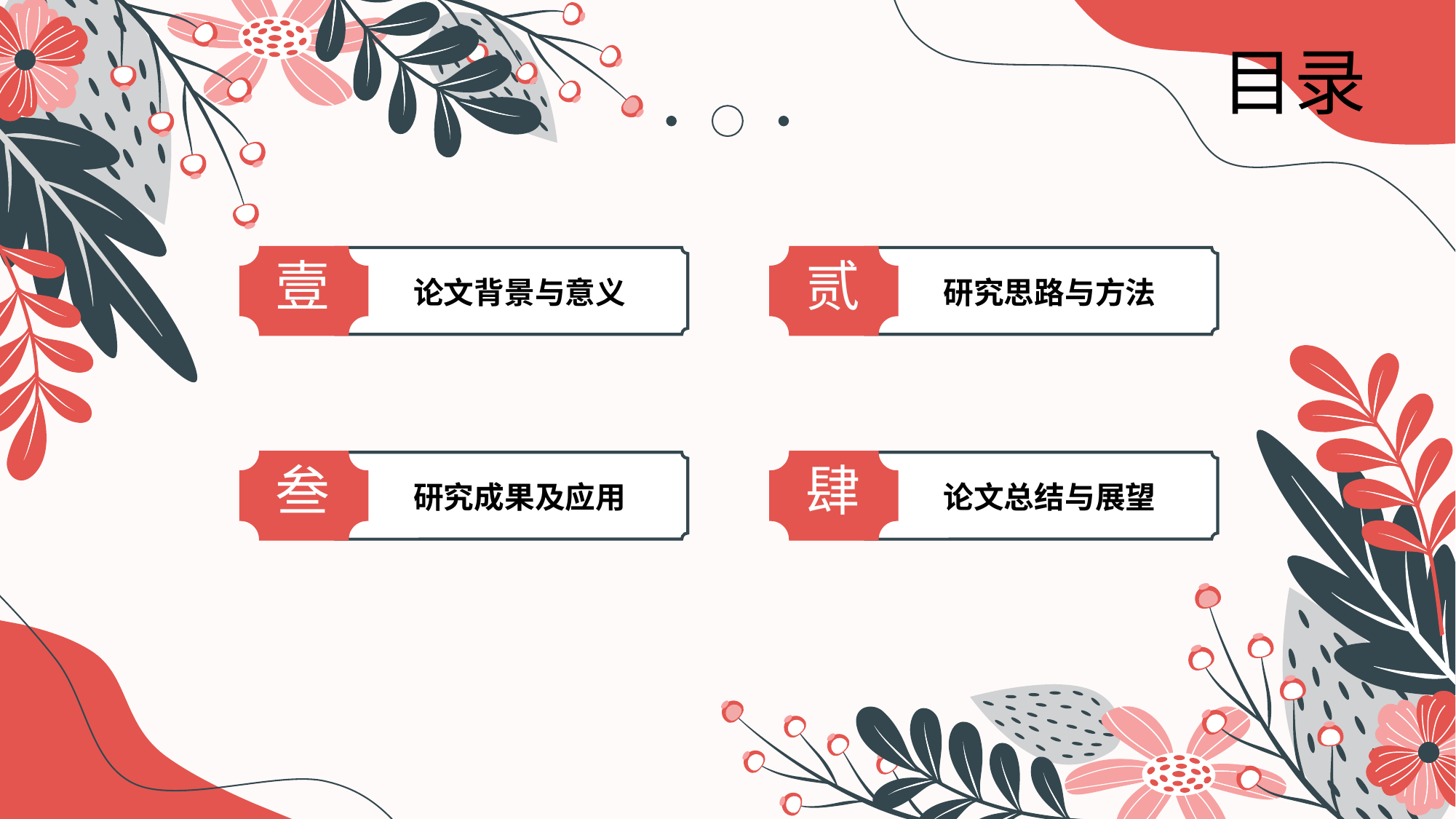

目录
壹

论文背景与意义
贰

研究思路与方法
叁

研究成果及应用
肆

论文总结与展望